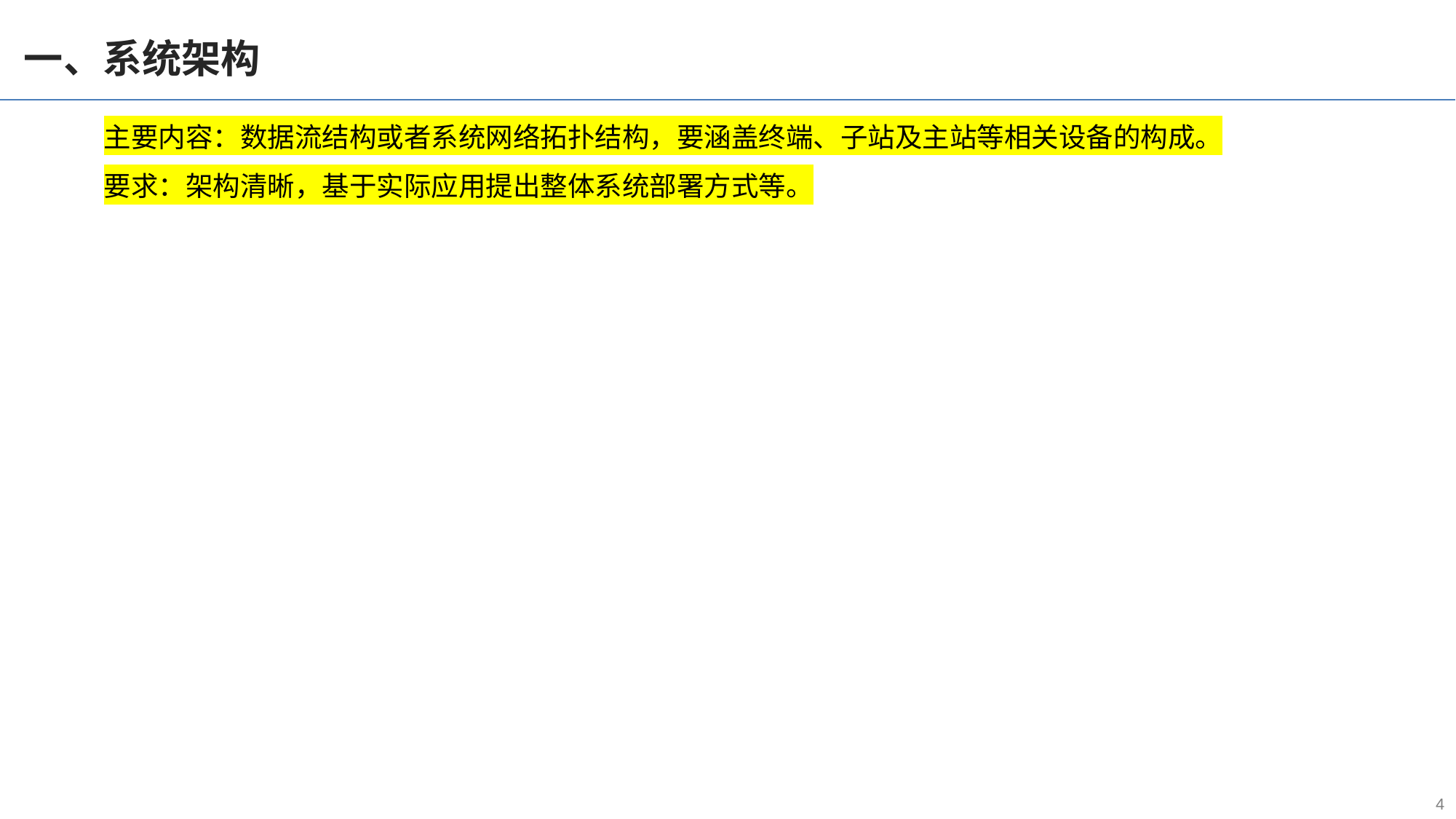

一、系统架构
主要内容：数据流结构或者系统网络拓扑结构，要涵盖终端、子站及主站等相关设备的构成。
要求：架构清晰，基于实际应用提出整体系统部署方式等。